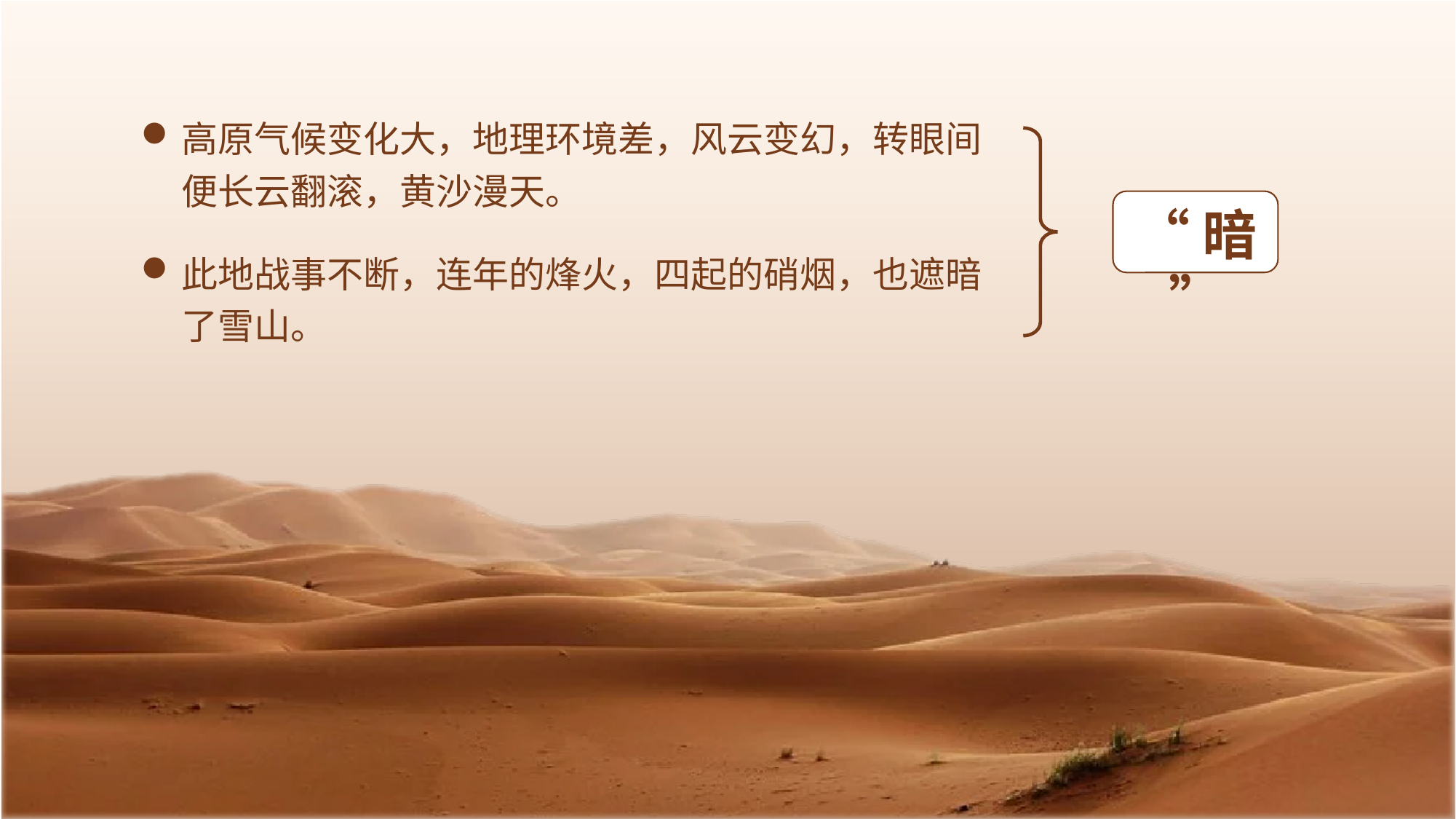

高原气候变化大，地理环境差，风云变幻，转眼间便长云翻滚，黄沙漫天。

“暗”
此地战事不断，连年的烽火，四起的硝烟，也遮暗了雪山。